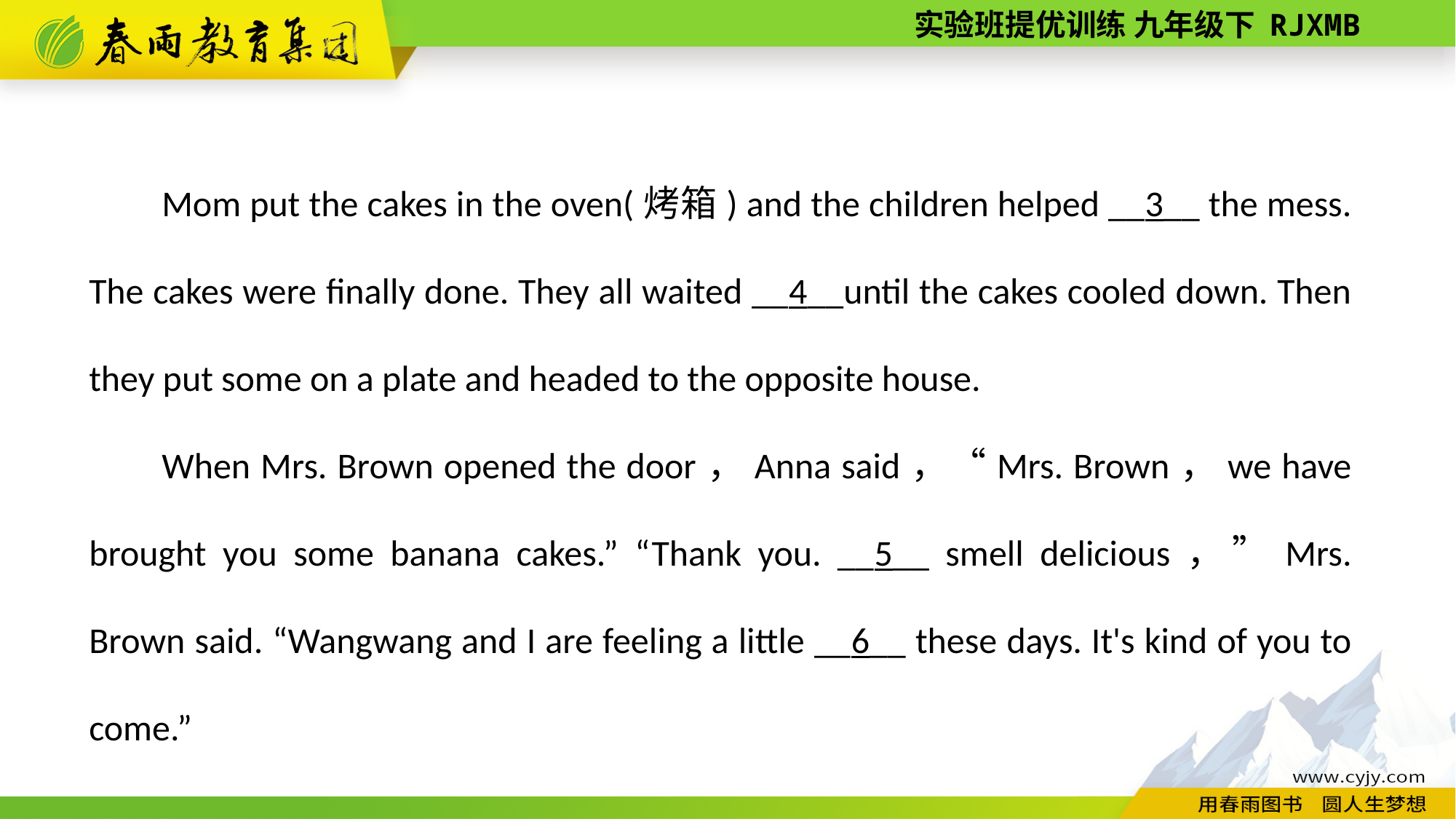

Mom put the cakes in the oven(烤箱) and the children helped __3__ the mess. The cakes were finally done. They all waited __4__until the cakes cooled down. Then they put some on a plate and headed to the opposite house.
When Mrs. Brown opened the door，Anna said，“Mrs. Brown，we have brought you some banana cakes.” “Thank you. __5__ smell delicious，”Mrs. Brown said. “Wangwang and I are feeling a little __6__ these days. It's kind of you to come.”